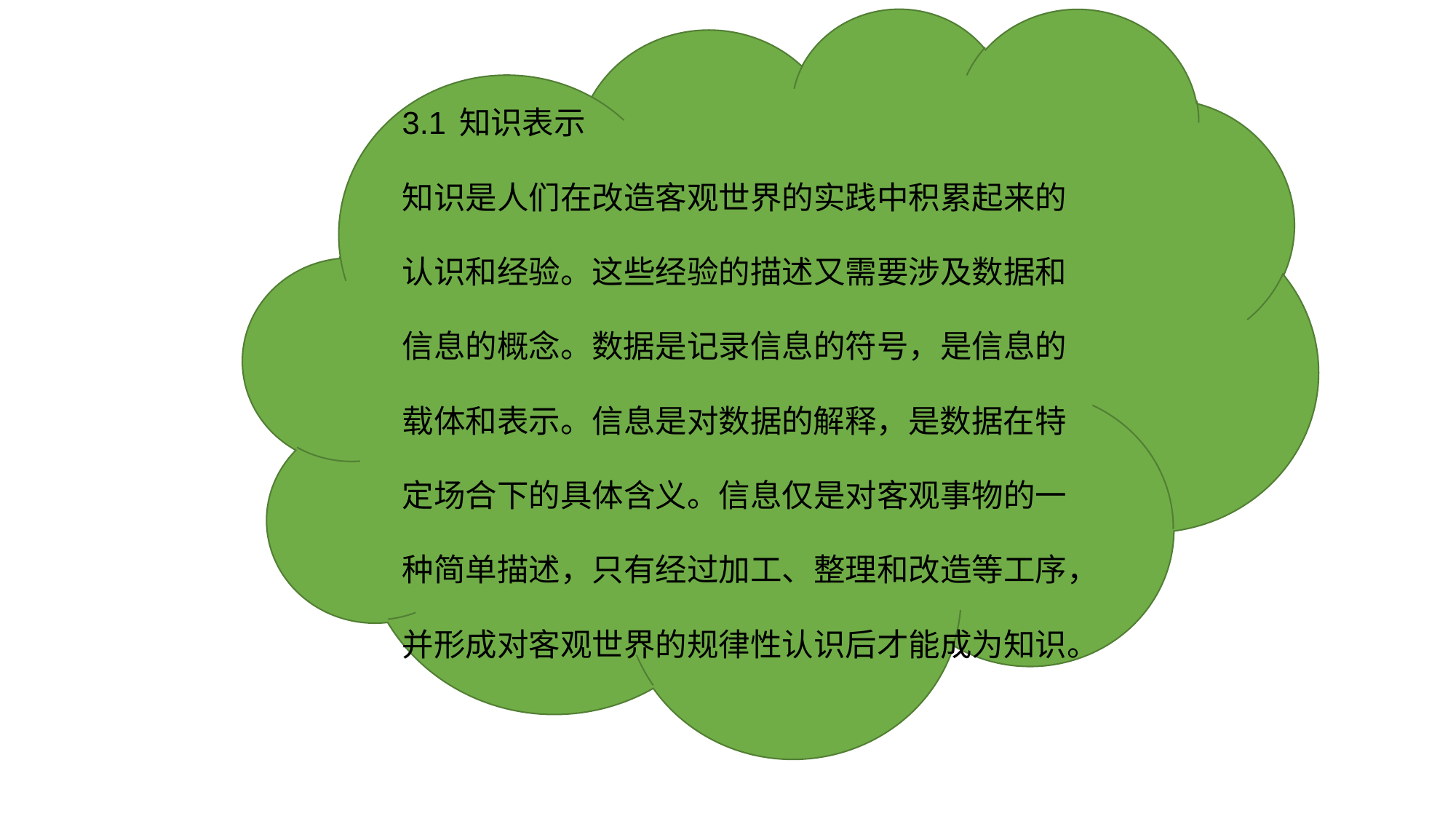

3.1知识表示
知识是人们在改造客观世界的实践中积累起来的认识和经验。这些经验的描述又需要涉及数据和信息的概念。数据是记录信息的符号，是信息的载体和表示。信息是对数据的解释，是数据在特定场合下的具体含义。信息仅是对客观事物的一种简单描述，只有经过加工、整理和改造等工序，并形成对客观世界的规律性认识后才能成为知识。